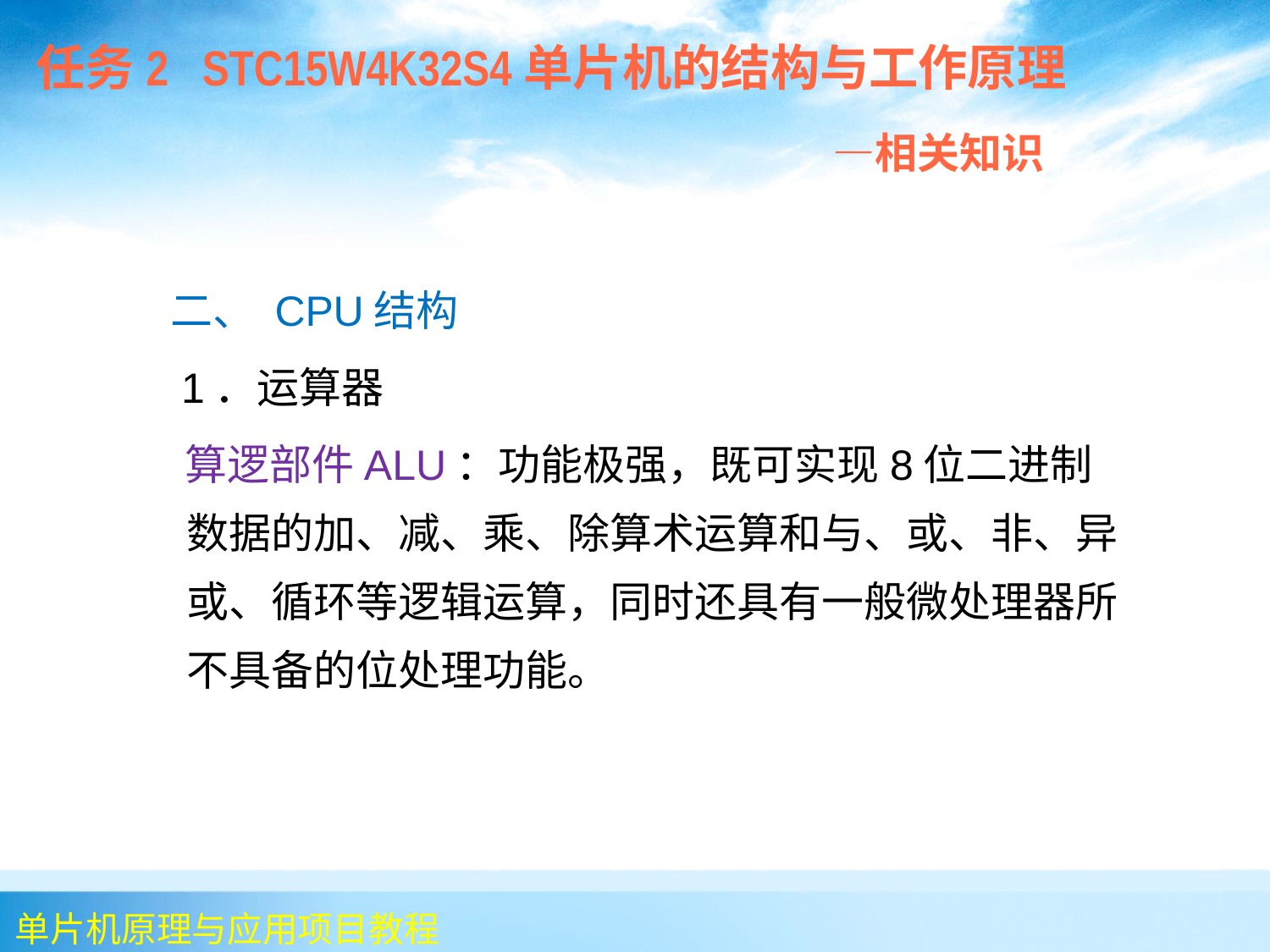

任务2   STC15W4K32S4单片机的结构与工作原理
                                                                       —相关知识
  二、 CPU结构
   1．运算器
   算逻部件ALU：功能极强，既可实现8位二进制数据的加、减、乘、除算术运算和与、或、非、异或、循环等逻辑运算，同时还具有一般微处理器所不具备的位处理功能。